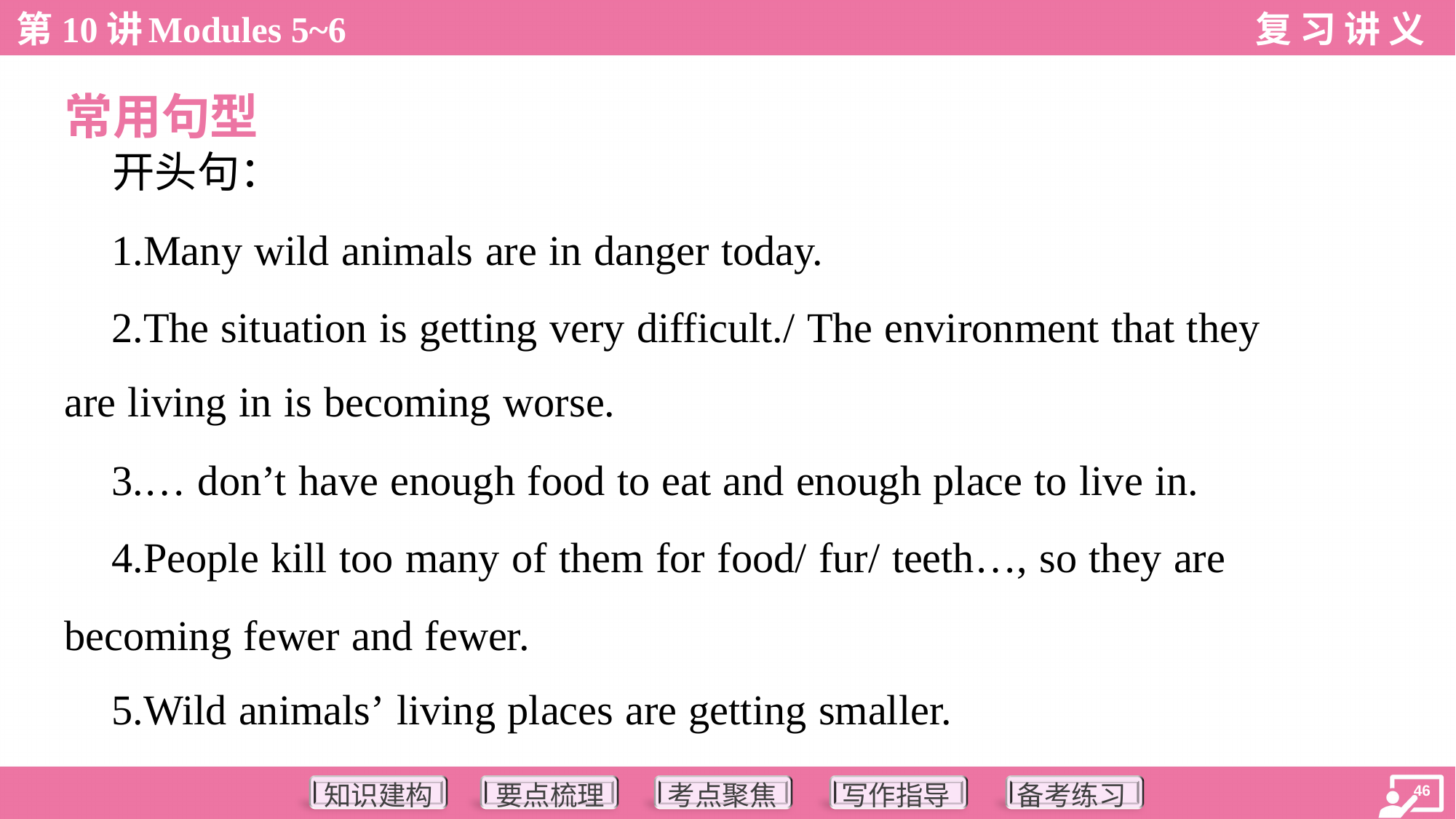

常用句型
    开头句：
    1.Many wild animals are in danger today.
    2.The situation is getting very difficult./ The environment that they
are living in is becoming worse.
    3.… don’t have enough food to eat and enough place to live in.
    4.People kill too many of them for food/ fur/ teeth…, so they are
becoming fewer and fewer.
    5.Wild animals’ living places are getting smaller.